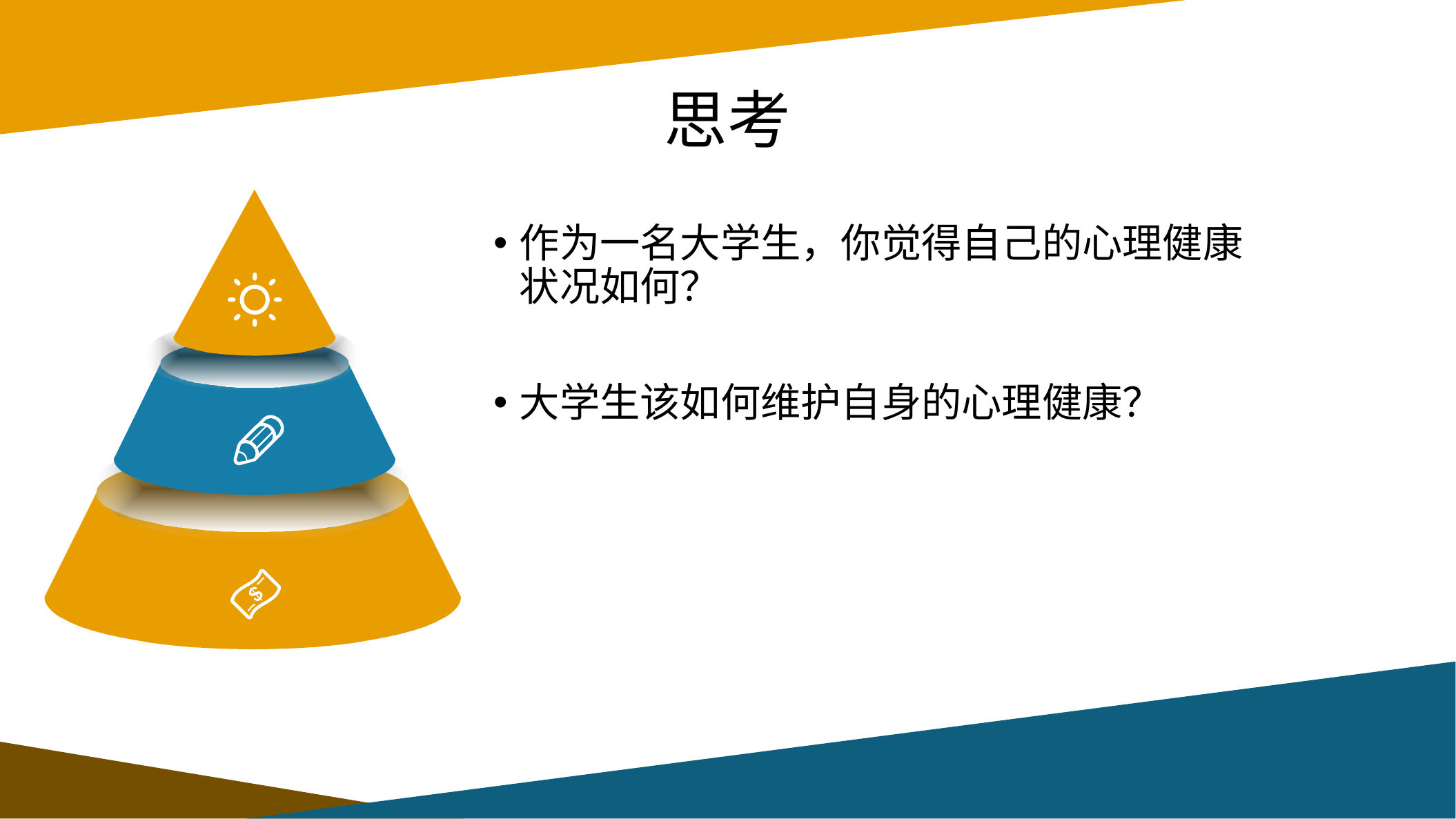

# 思考

作为一名大学生，你觉得自己的心理健康状况如何？

大学生该如何维护自身的心理健康？